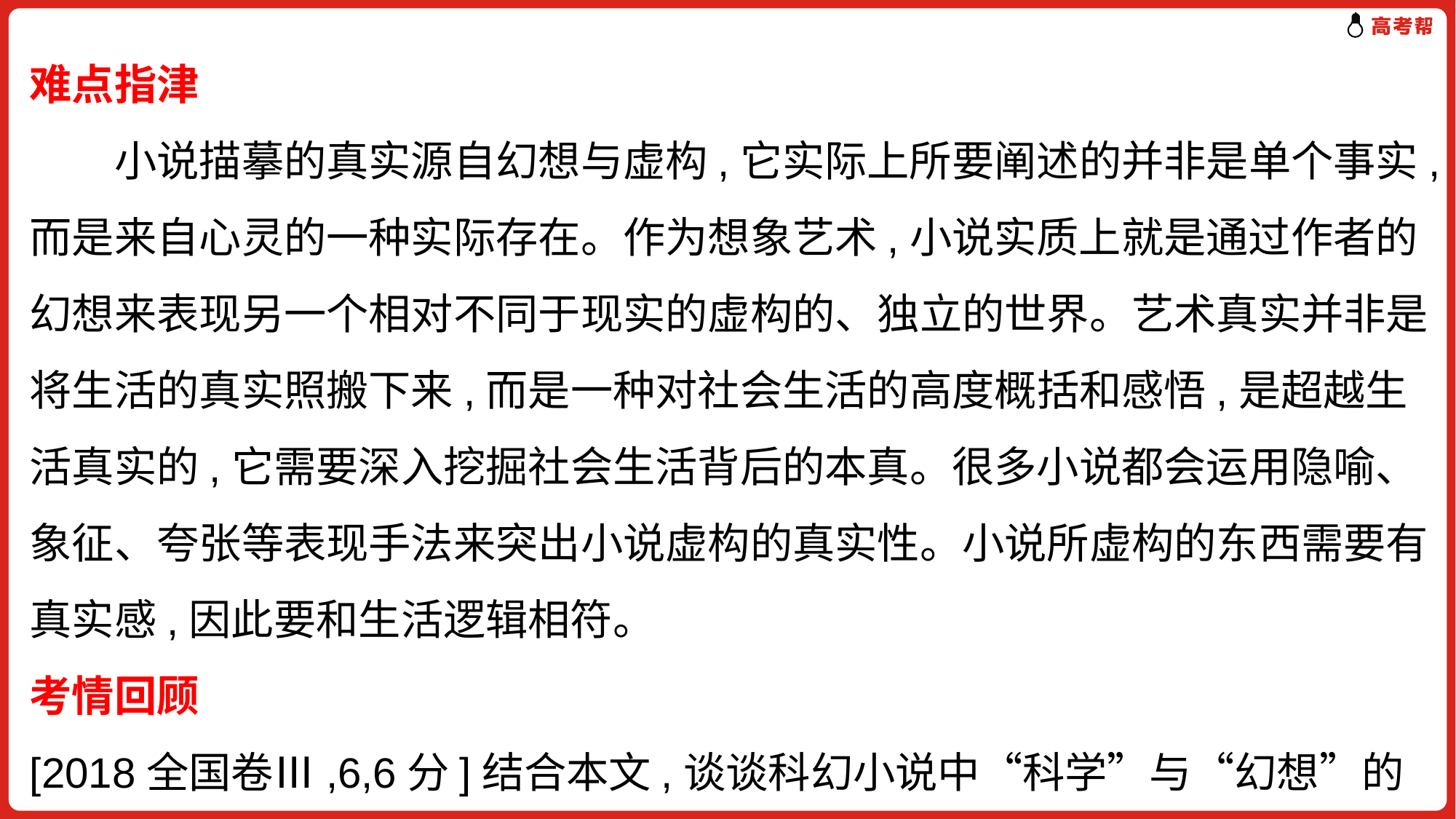

难点指津
　　小说描摹的真实源自幻想与虚构,它实际上所要阐述的并非是单个事实,而是来自心灵的一种实际存在。作为想象艺术,小说实质上就是通过作者的幻想来表现另一个相对不同于现实的虚构的、独立的世界。艺术真实并非是将生活的真实照搬下来,而是一种对社会生活的高度概括和感悟,是超越生活真实的,它需要深入挖掘社会生活背后的本真。很多小说都会运用隐喻、象征、夸张等表现手法来突出小说虚构的真实性。小说所虚构的东西需要有真实感,因此要和生活逻辑相符。
考情回顾
[2018全国卷Ⅲ,6,6分]结合本文,谈谈科幻小说中“科学”与“幻想”的关系。